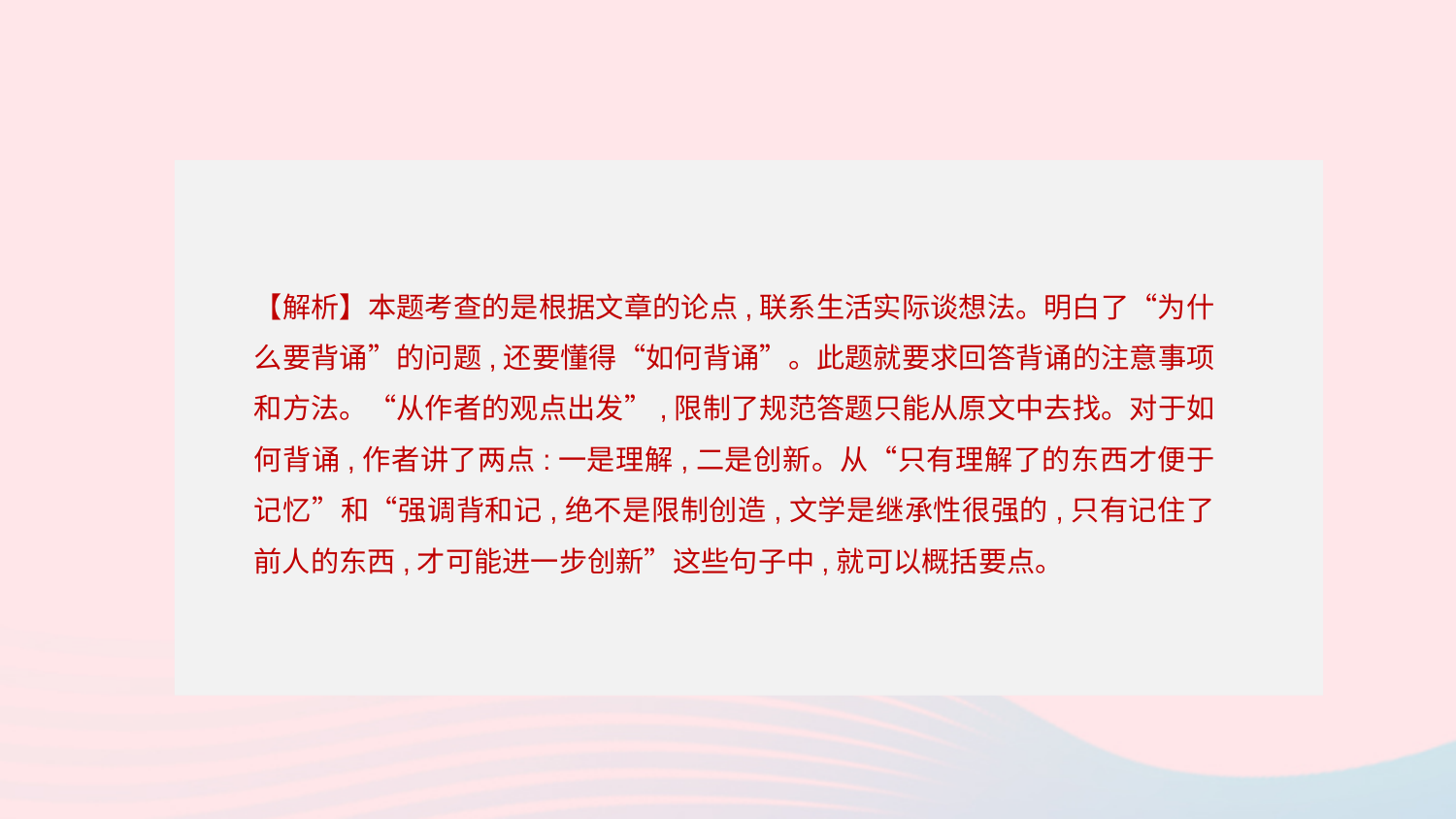

【解析】本题考查的是根据文章的论点,联系生活实际谈想法。明白了“为什么要背诵”的问题,还要懂得“如何背诵”。此题就要求回答背诵的注意事项和方法。“从作者的观点出发”,限制了规范答题只能从原文中去找。对于如何背诵,作者讲了两点:一是理解,二是创新。从“只有理解了的东西才便于记忆”和“强调背和记,绝不是限制创造,文学是继承性很强的,只有记住了前人的东西,才可能进一步创新”这些句子中,就可以概括要点。